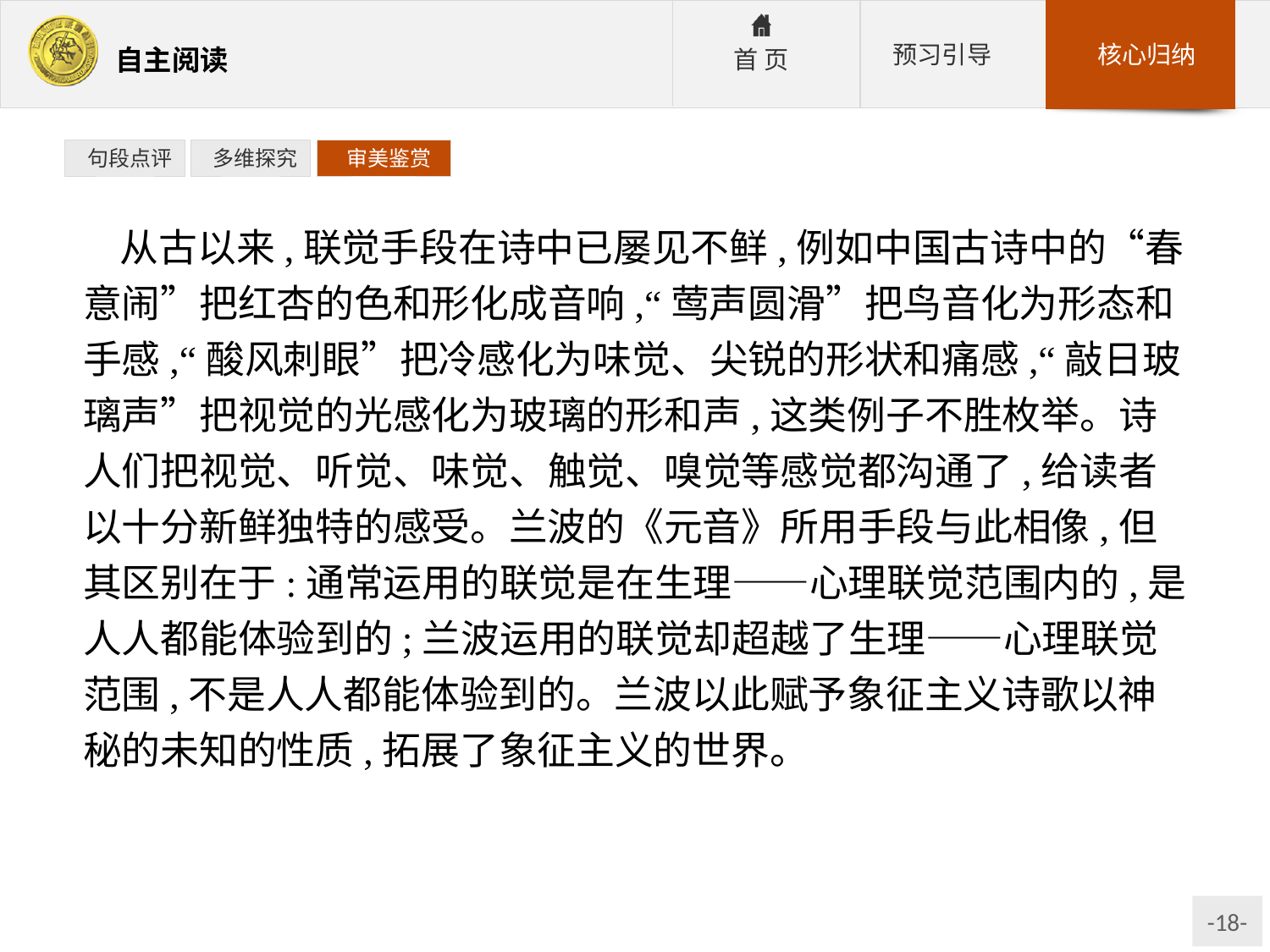

句段点评
 多维探究
 审美鉴赏
从古以来,联觉手段在诗中已屡见不鲜,例如中国古诗中的“春意闹”把红杏的色和形化成音响,“莺声圆滑”把鸟音化为形态和手感,“酸风刺眼”把冷感化为味觉、尖锐的形状和痛感,“敲日玻璃声”把视觉的光感化为玻璃的形和声,这类例子不胜枚举。诗人们把视觉、听觉、味觉、触觉、嗅觉等感觉都沟通了,给读者以十分新鲜独特的感受。兰波的《元音》所用手段与此相像,但其区别在于:通常运用的联觉是在生理——心理联觉范围内的,是人人都能体验到的;兰波运用的联觉却超越了生理——心理联觉范围,不是人人都能体验到的。兰波以此赋予象征主义诗歌以神秘的未知的性质,拓展了象征主义的世界。